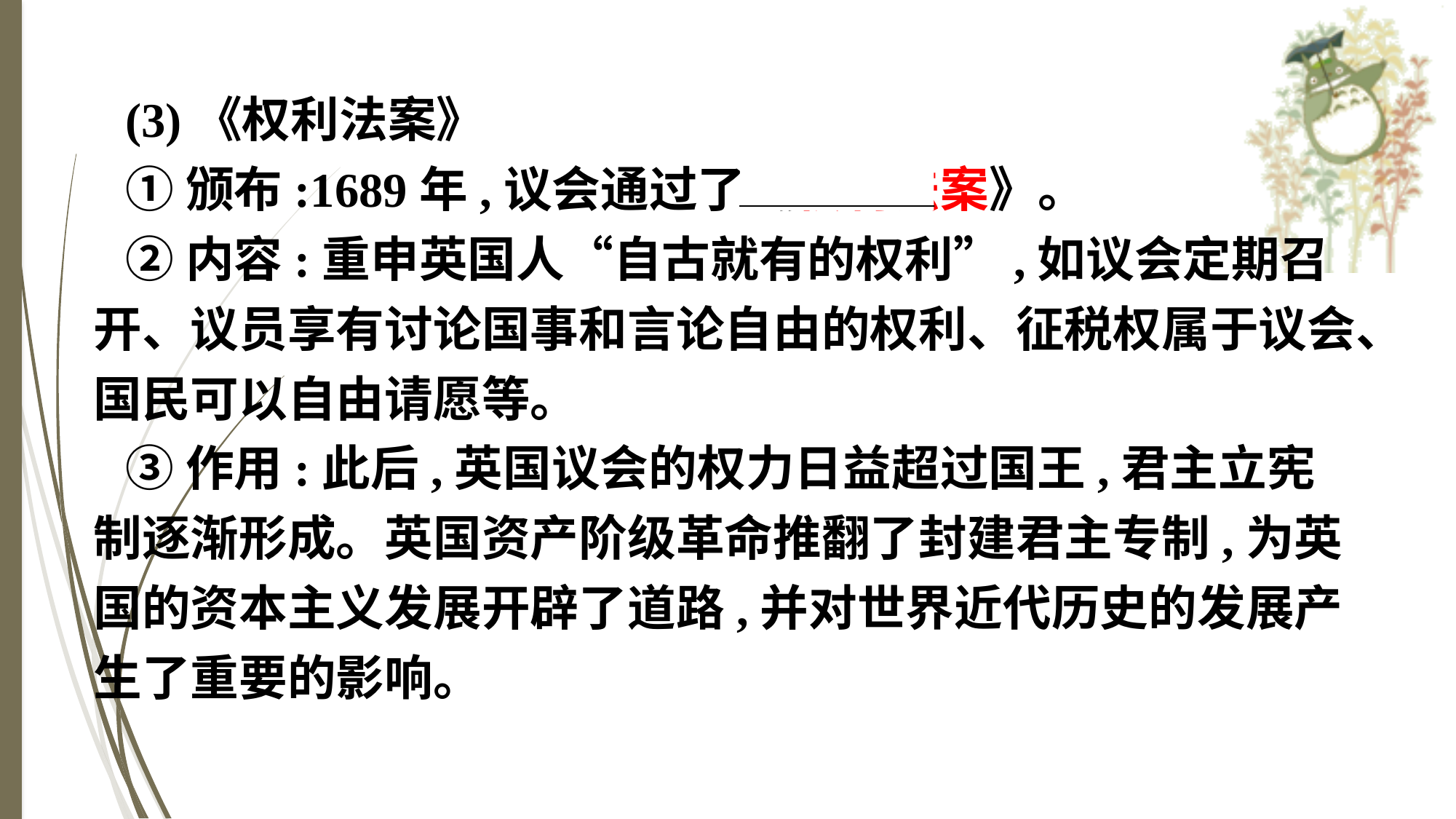

(3)《权利法案》
①颁布:1689年,议会通过了《权利法案》。
②内容:重申英国人“自古就有的权利”,如议会定期召开、议员享有讨论国事和言论自由的权利、征税权属于议会、国民可以自由请愿等。
③作用:此后,英国议会的权力日益超过国王,君主立宪制逐渐形成。英国资产阶级革命推翻了封建君主专制,为英国的资本主义发展开辟了道路,并对世界近代历史的发展产生了重要的影响。